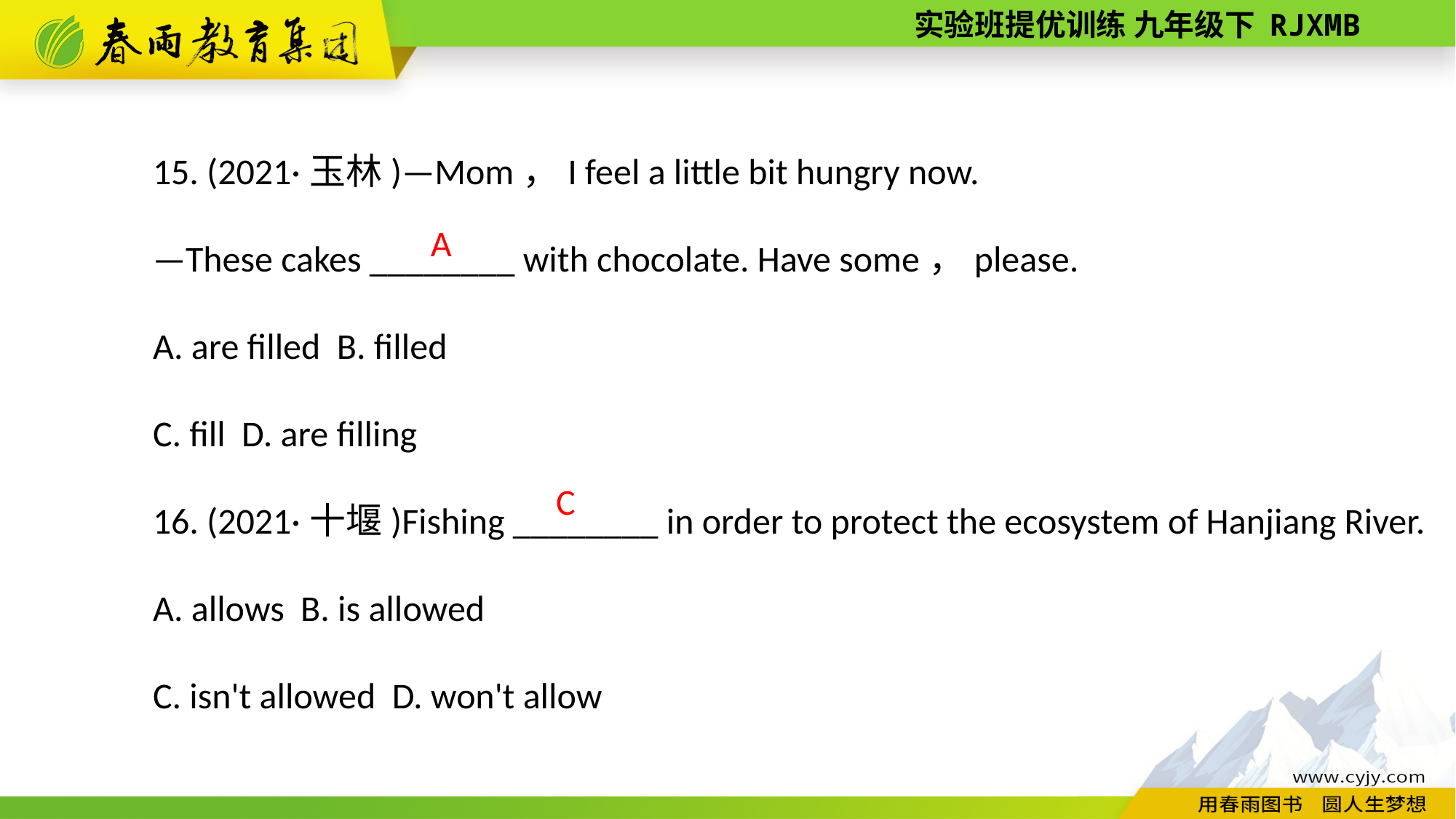

15. (2021·玉林)—Mom，I feel a little bit hungry now.
—These cakes ________ with chocolate. Have some，please.
A. are filled  B. filled
C. fill  D. are filling
16. (2021·十堰)Fishing ________ in order to protect the ecosystem of Hanjiang River.
A. allows  B. is allowed
C. isn't allowed  D. won't allow
A
C